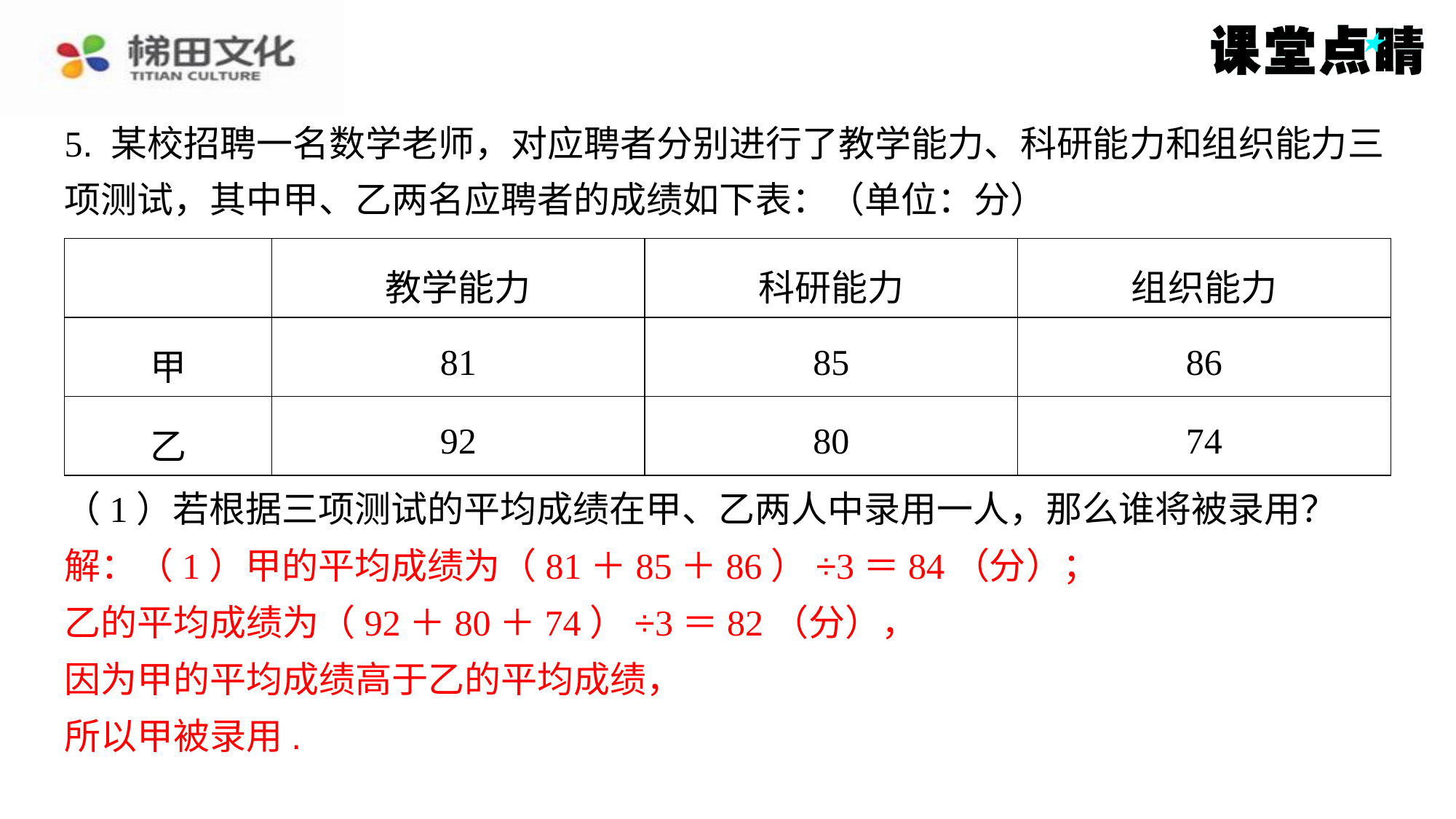

5. 某校招聘一名数学老师，对应聘者分别进行了教学能力、科研能力和组织能力三
项测试，其中甲、乙两名应聘者的成绩如下表：（单位：分）
|  | 教学能力 | 科研能力 | 组织能力 |
| --- | --- | --- | --- |
| 甲 | 81 | 85 | 86 |
| 乙 | 92 | 80 | 74 |
（1）若根据三项测试的平均成绩在甲、乙两人中录用一人，那么谁将被录用？
解：（1）甲的平均成绩为（81＋85＋86）÷3＝84（分）；
乙的平均成绩为（92＋80＋74）÷3＝82（分），
因为甲的平均成绩高于乙的平均成绩，
所以甲被录用.
解：（1）甲的平均成绩为（81＋85＋86）÷3＝84（分）；
乙的平均成绩为（92＋80＋74）÷3＝82（分），
因为甲的平均成绩高于乙的平均成绩，
所以甲被录用.